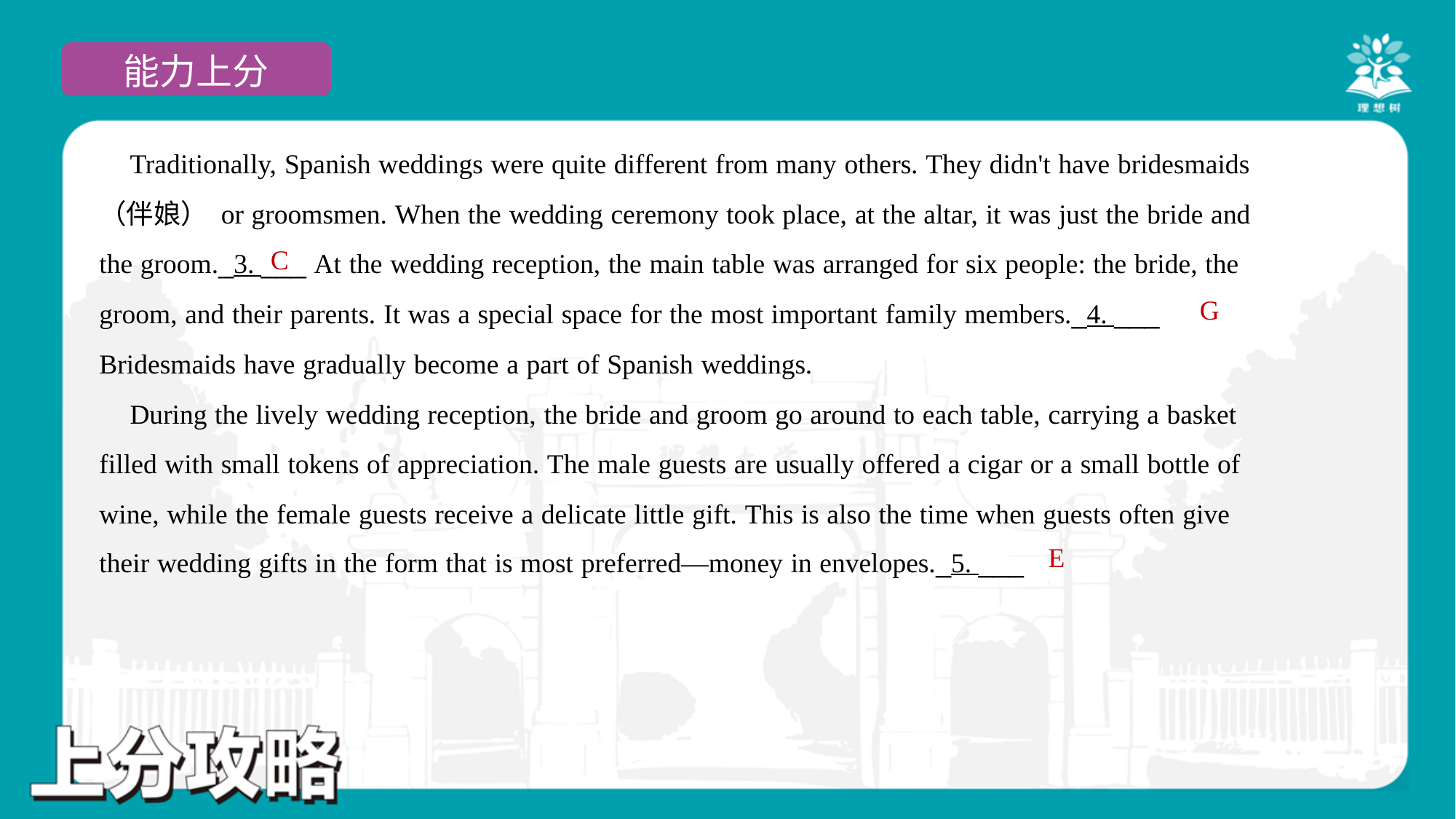

Traditionally, Spanish weddings were quite different from many others. They didn't have bridesmaids
（伴娘） or groomsmen. When the wedding ceremony took place, at the altar, it was just the bride and
the groom._3. ___ At the wedding reception, the main table was arranged for six people: the bride, the
groom, and their parents. It was a special space for the most important family members._4. ___
Bridesmaids have gradually become a part of Spanish weddings.
    During the lively wedding reception, the bride and groom go around to each table, carrying a basket
filled with small tokens of appreciation. The male guests are usually offered a cigar or a small bottle of
wine, while the female guests receive a delicate little gift. This is also the time when guests often give
their wedding gifts in the form that is most preferred—money in envelopes._5. ___#3.4
C
G
E